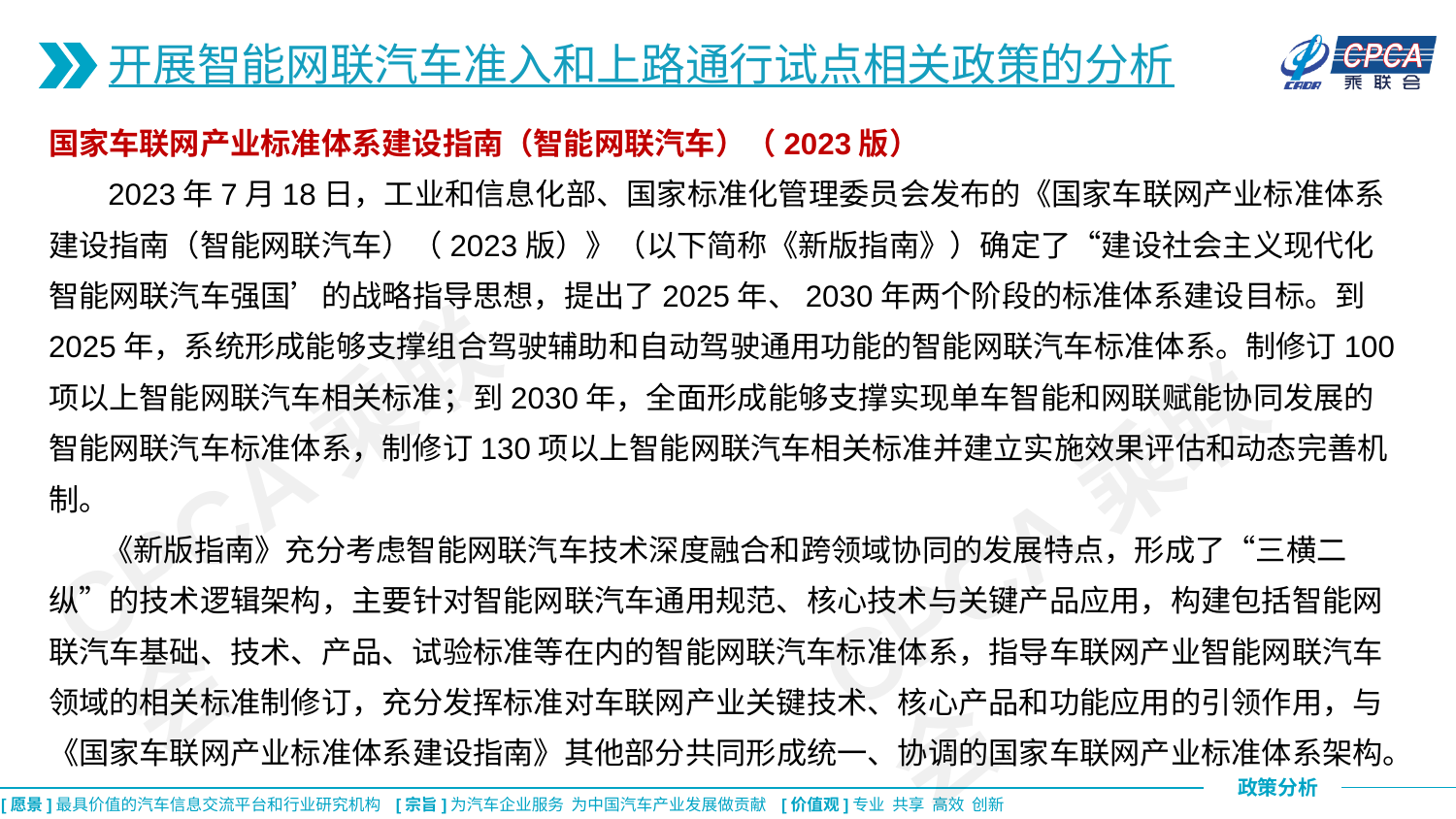

开展智能网联汽车准入和上路通行试点相关政策的分析
国家车联网产业标准体系建设指南（智能网联汽车）（2023版）
       2023年7月18日，工业和信息化部、国家标准化管理委员会发布的《国家车联网产业标准体系建设指南（智能网联汽车）（2023版）》（以下简称《新版指南》）确定了“建设社会主义现代化智能网联汽车强国’的战略指导思想，提出了2025年、2030年两个阶段的标准体系建设目标。到2025年，系统形成能够支撑组合驾驶辅助和自动驾驶通用功能的智能网联汽车标准体系。制修订100项以上智能网联汽车相关标准；到2030年，全面形成能够支撑实现单车智能和网联赋能协同发展的智能网联汽车标准体系，制修订130项以上智能网联汽车相关标准并建立实施效果评估和动态完善机制。
       《新版指南》充分考虑智能网联汽车技术深度融合和跨领域协同的发展特点，形成了“三横二纵”的技术逻辑架构，主要针对智能网联汽车通用规范、核心技术与关键产品应用，构建包括智能网联汽车基础、技术、产品、试验标准等在内的智能网联汽车标准体系，指导车联网产业智能网联汽车领域的相关标准制修订，充分发挥标准对车联网产业关键技术、核心产品和功能应用的引领作用，与《国家车联网产业标准体系建设指南》其他部分共同形成统一、协调的国家车联网产业标准体系架构。
CPCA乘联会
CPCA乘联会